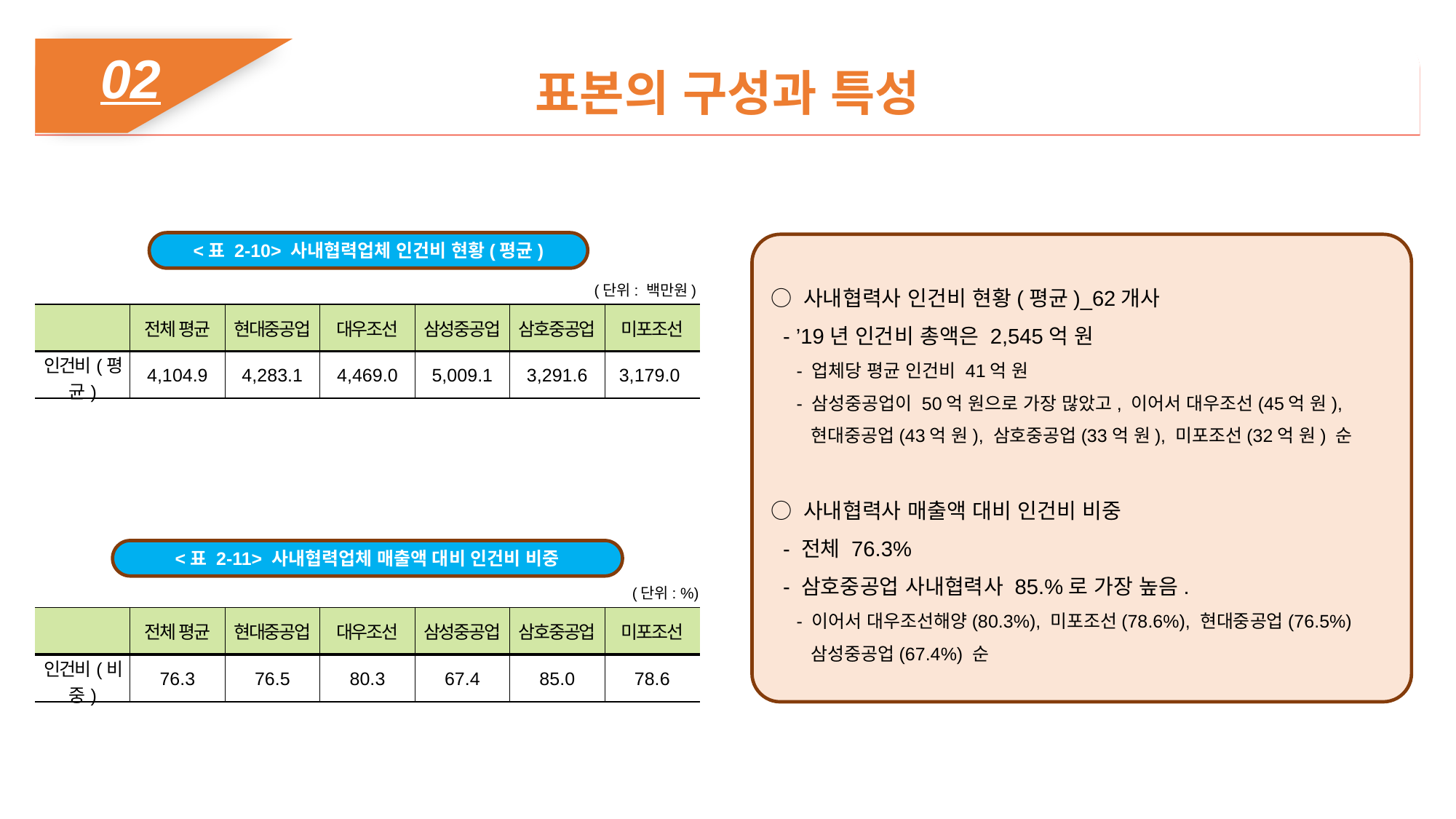

02
표본의 구성과 특성
<표 2-10> 사내협력업체 인건비 현황(평균)
○ 사내협력사 인건비 현황(평균)_62개사
  - ’19년 인건비 총액은 2,545억 원
     - 업체당 평균 인건비 41억 원
     - 삼성중공업이 50억 원으로 가장 많았고, 이어서 대우조선(45억 원),
       현대중공업(43억 원), 삼호중공업(33억 원), 미포조선(32억 원) 순

○ 사내협력사 매출액 대비 인건비 비중
  - 전체 76.3%
  - 삼호중공업 사내협력사 85.%로 가장 높음.
     - 이어서 대우조선해양(80.3%), 미포조선(78.6%), 현대중공업(76.5%)
       삼성중공업(67.4%) 순
(단위: 백만원)
|  | 전체 평균 | 현대중공업 | 대우조선 | 삼성중공업 | 삼호중공업 | 미포조선 |
| --- | --- | --- | --- | --- | --- | --- |
| 인건비(평균) | 4,104.9 | 4,283.1 | 4,469.0 | 5,009.1 | 3,291.6 | 3,179.0 |
<표 2-11> 사내협력업체 매출액 대비 인건비 비중
(단위: %)
|  | 전체 평균 | 현대중공업 | 대우조선 | 삼성중공업 | 삼호중공업 | 미포조선 |
| --- | --- | --- | --- | --- | --- | --- |
| 인건비(비중) | 76.3 | 76.5 | 80.3 | 67.4 | 85.0 | 78.6 |